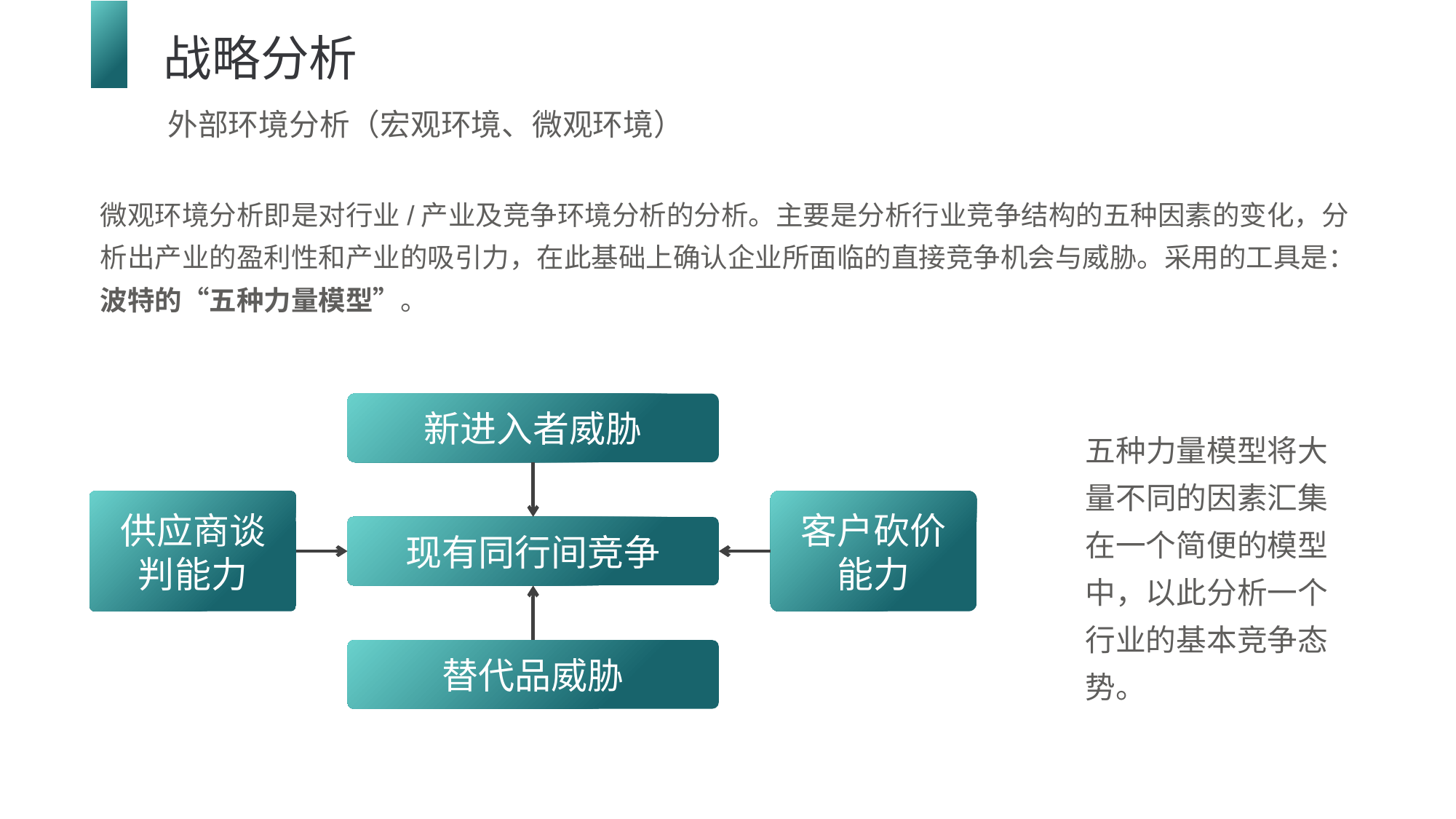

战略分析
外部环境分析（宏观环境、微观环境）
微观环境分析即是对行业/产业及竞争环境分析的分析。主要是分析行业竞争结构的五种因素的变化，分析出产业的盈利性和产业的吸引力，在此基础上确认企业所面临的直接竞争机会与威胁。采用的工具是：波特的“五种力量模型”。
新进入者威胁
供应商谈判能力
客户砍价能力
现有同行间竞争
替代品威胁
五种力量模型将大量不同的因素汇集在一个简便的模型中，以此分析一个行业的基本竞争态势。